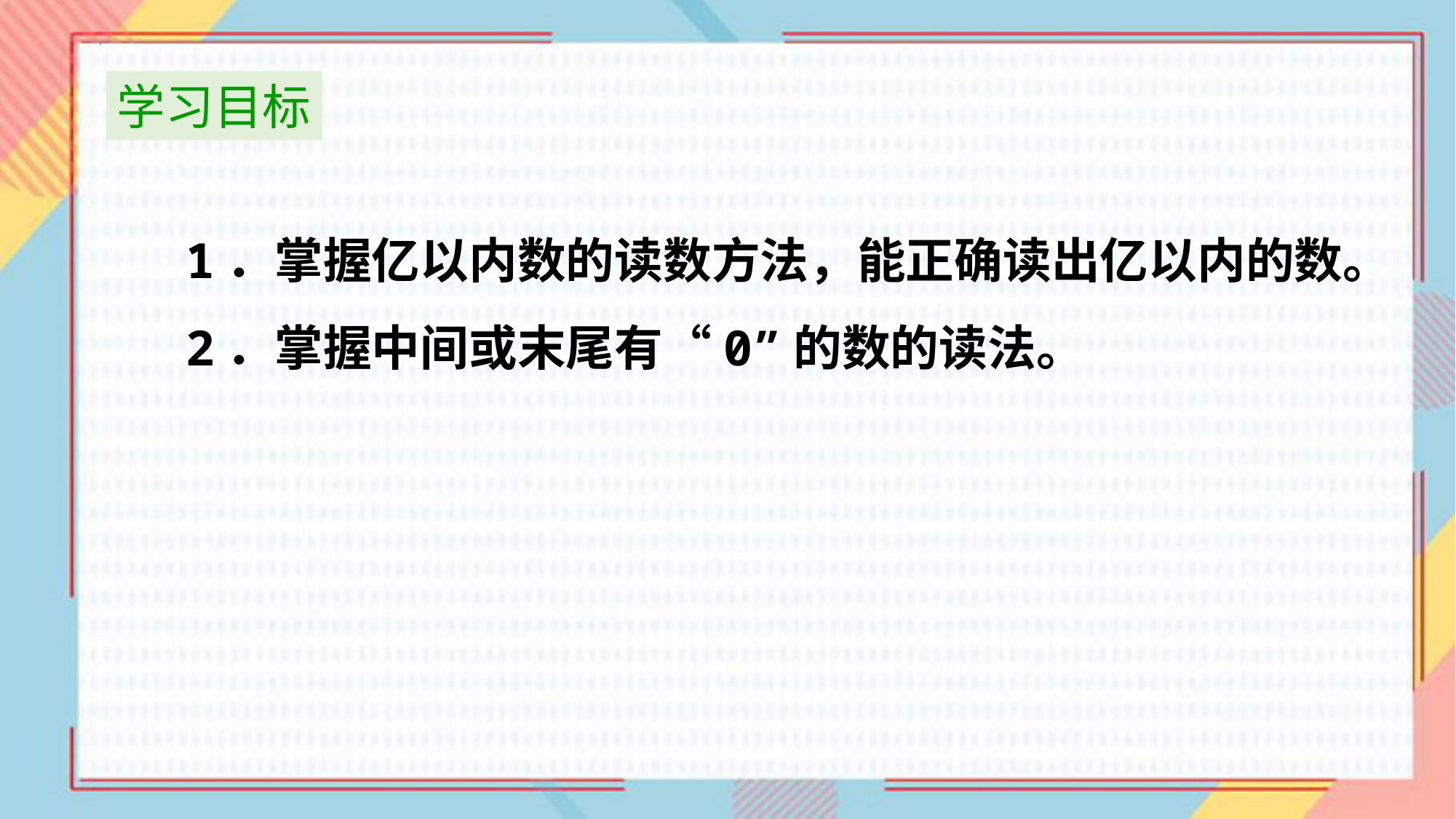

学习目标
1．掌握亿以内数的读数方法，能正确读出亿以内的数。
2．掌握中间或末尾有“0”的数的读法。